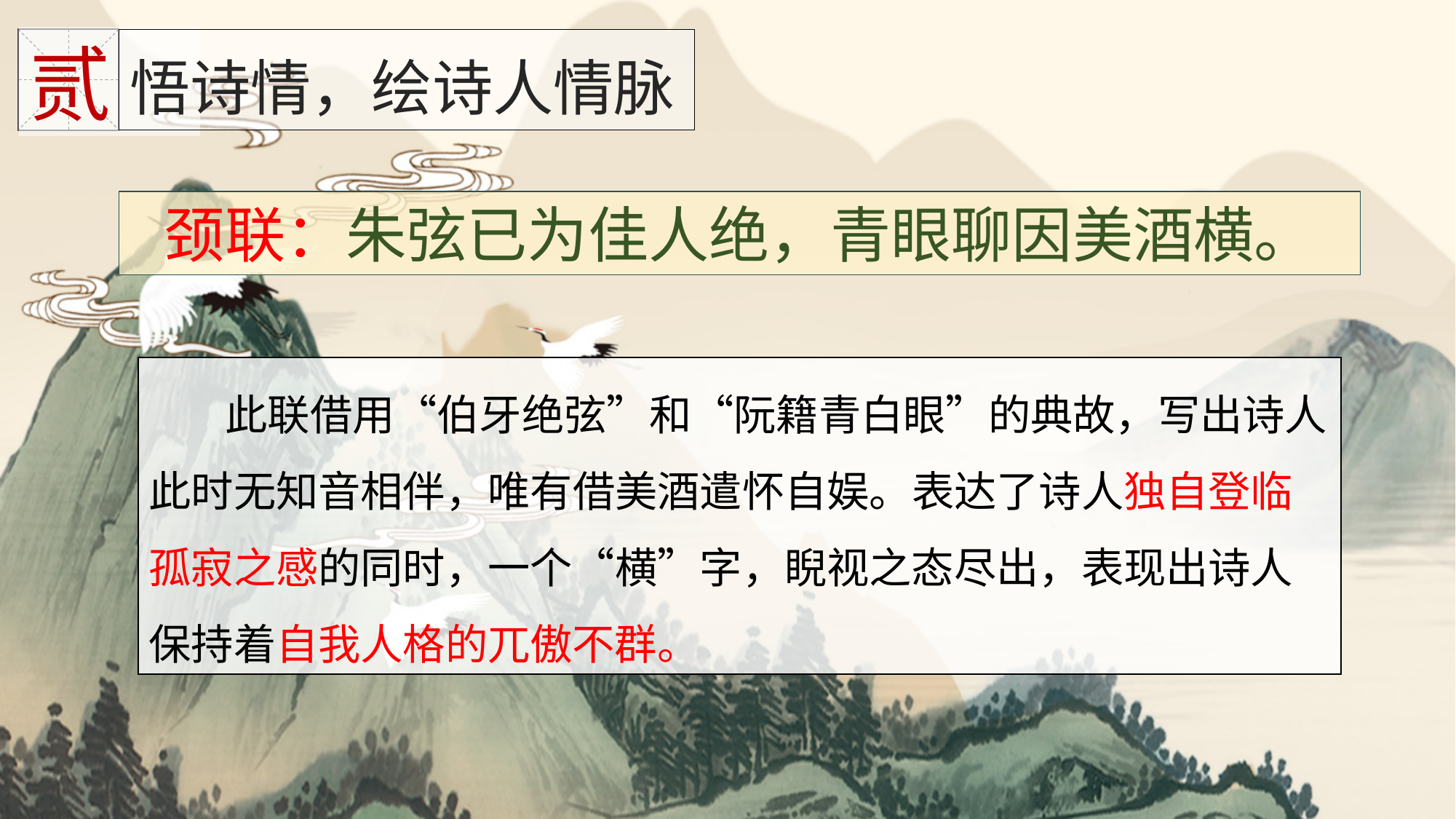

贰

悟诗情，绘诗人情脉
颈联：朱弦已为佳人绝，青眼聊因美酒横。
       此联借用“伯牙绝弦”和“阮籍青白眼”的典故，写出诗人此时无知音相伴，唯有借美酒遣怀自娱。表达了诗人独自登临孤寂之感的同时，一个“横”字，睨视之态尽出，表现出诗人保持着自我人格的兀傲不群。